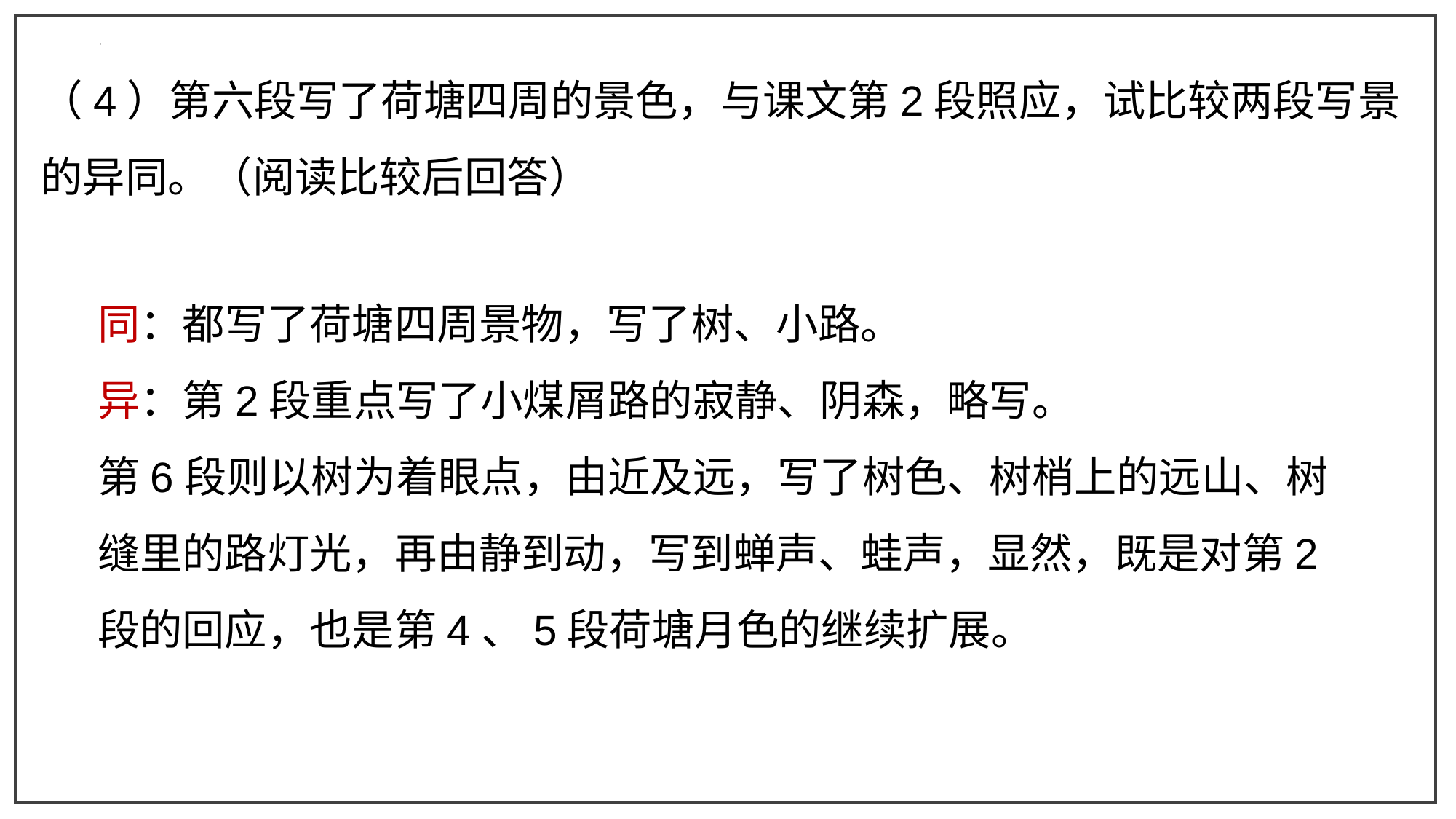

（4）第六段写了荷塘四周的景色，与课文第2段照应，试比较两段写景的异同。（阅读比较后回答）
同：都写了荷塘四周景物，写了树、小路。
异：第2段重点写了小煤屑路的寂静、阴森，略写。
第6段则以树为着眼点，由近及远，写了树色、树梢上的远山、树缝里的路灯光，再由静到动，写到蝉声、蛙声，显然，既是对第2段的回应，也是第4、5段荷塘月色的继续扩展。